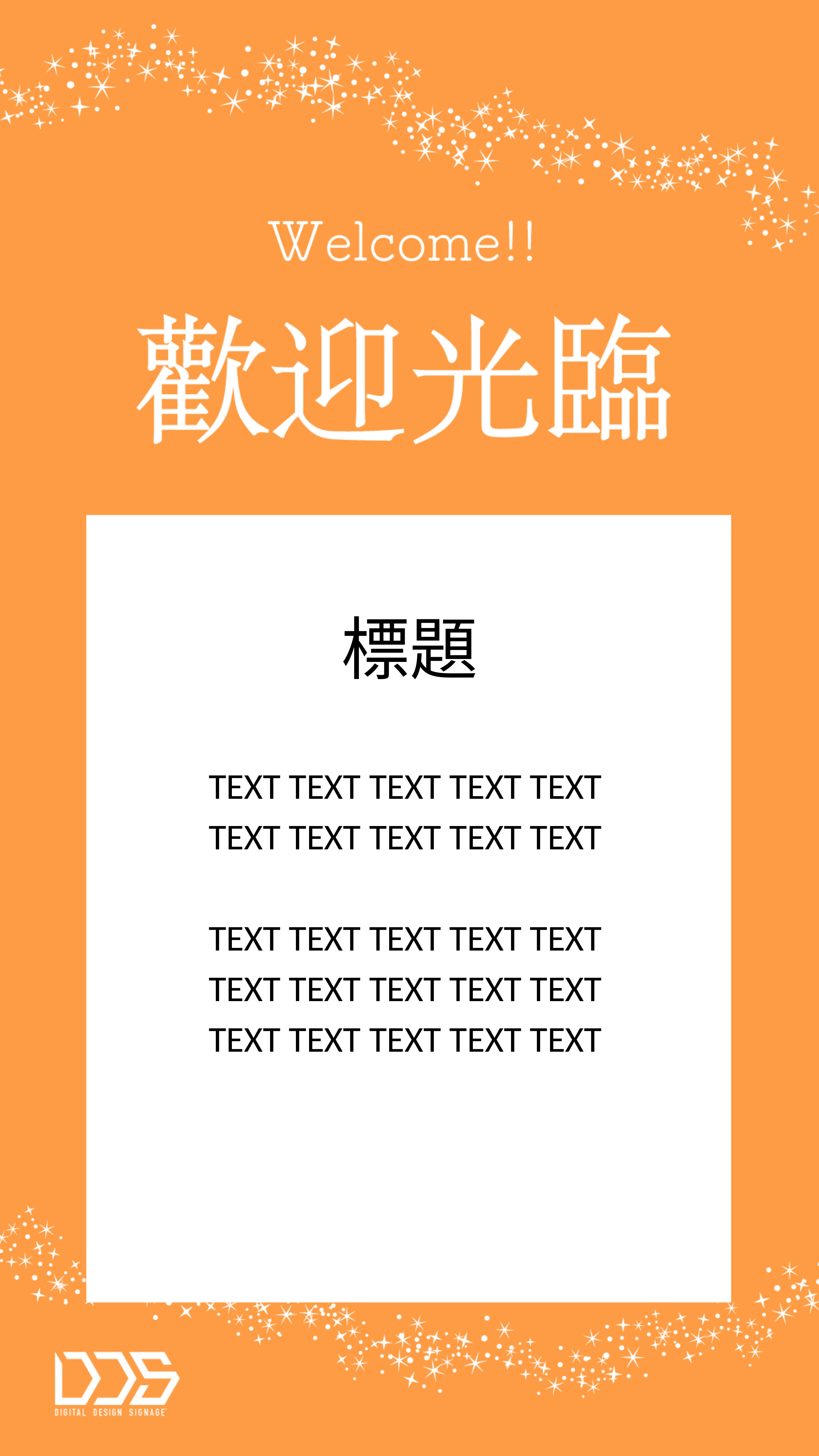

# 標題
TEXT TEXT TEXT TEXT TEXT
TEXT TEXT TEXT TEXT TEXT

TEXT TEXT TEXT TEXT TEXT
TEXT TEXT TEXT TEXT TEXT
TEXT TEXT TEXT TEXT TEXT